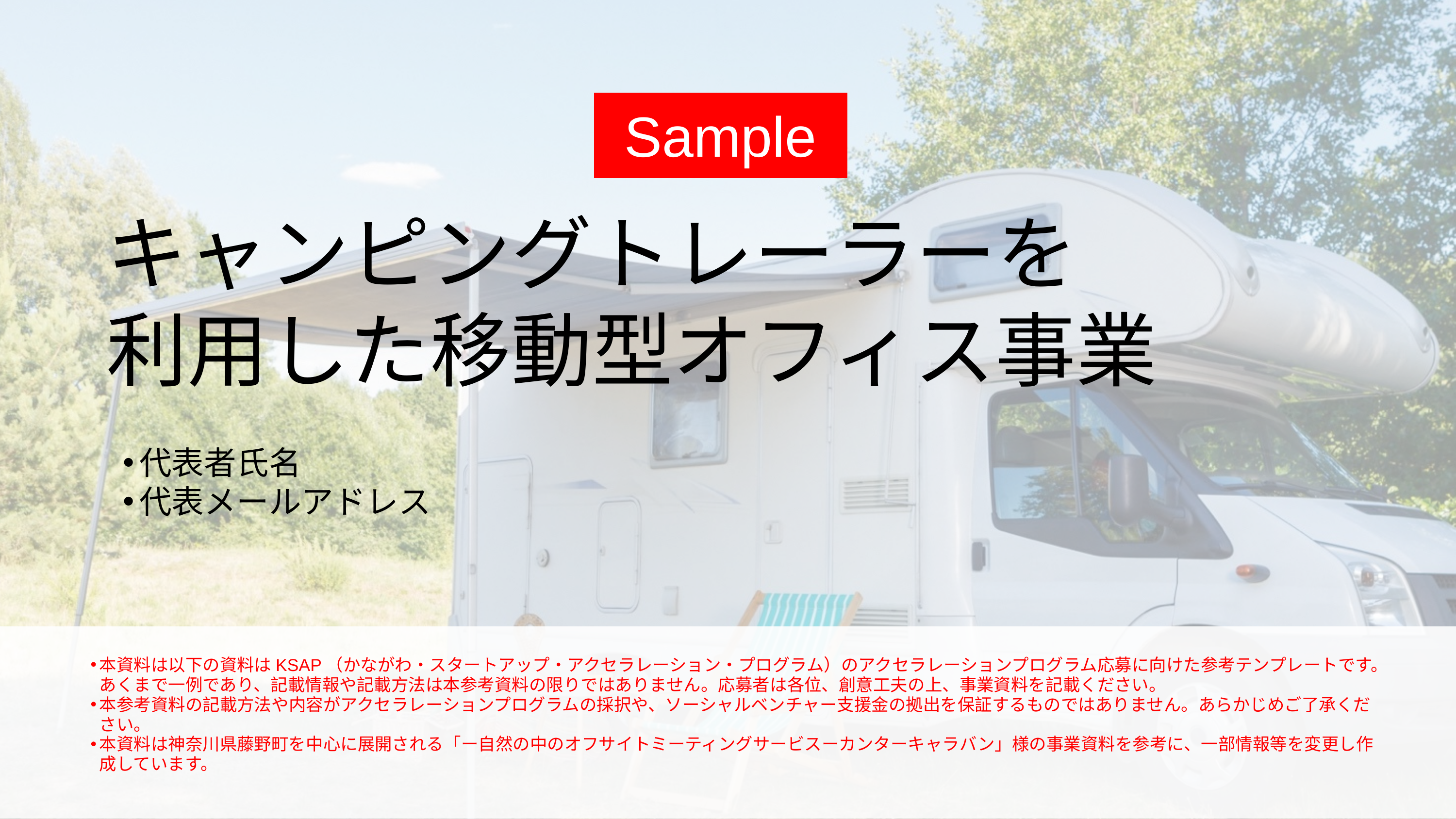

Sample
キャンピングトレーラーを
利用した移動型オフィス事業
代表者氏名
代表メールアドレス

本資料は以下の資料はKSAP（かながわ・スタートアップ・アクセラレーション・プログラム）のアクセラレーションプログラム応募に向けた参考テンプレートです。あくまで一例であり、記載情報や記載方法は本参考資料の限りではありません。応募者は各位、創意工夫の上、事業資料を記載ください。
本参考資料の記載方法や内容がアクセラレーションプログラムの採択や、ソーシャルベンチャー支援金の拠出を保証するものではありません。あらかじめご了承ください。
本資料は神奈川県藤野町を中心に展開される「ー自然の中のオフサイトミーティングサービスーカンターキャラバン」様の事業資料を参考に、一部情報等を変更し作成しています。